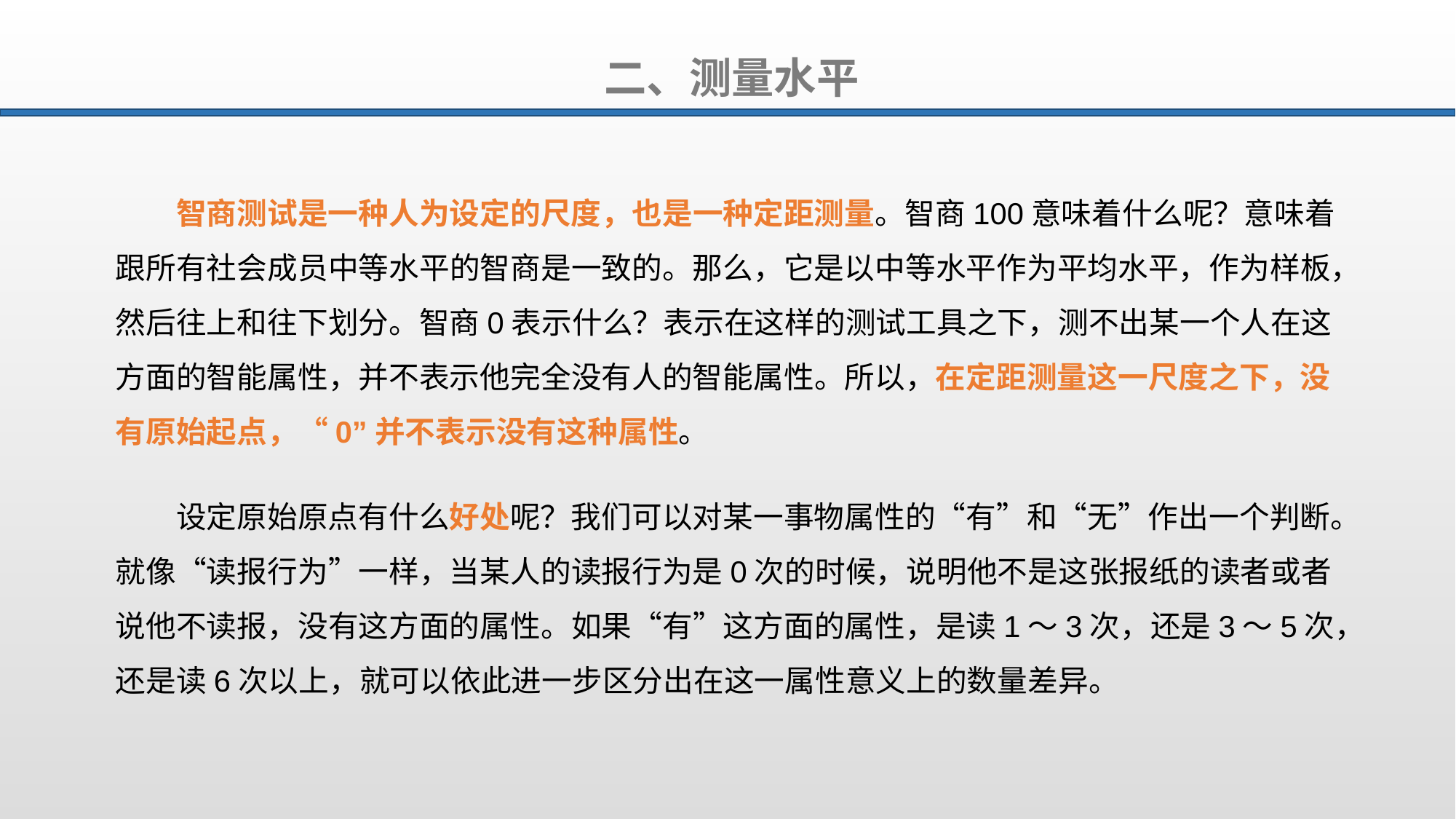

二、测量水平

智商测试是一种人为设定的尺度，也是一种定距测量。智商100意味着什么呢？意味着跟所有社会成员中等水平的智商是一致的。那么，它是以中等水平作为平均水平，作为样板，然后往上和往下划分。智商0表示什么？表示在这样的测试工具之下，测不出某一个人在这方面的智能属性，并不表示他完全没有人的智能属性。所以，在定距测量这一尺度之下，没有原始起点，“0”并不表示没有这种属性。
设定原始原点有什么好处呢？我们可以对某一事物属性的“有”和“无”作出一个判断。就像“读报行为”一样，当某人的读报行为是0次的时候，说明他不是这张报纸的读者或者说他不读报，没有这方面的属性。如果“有”这方面的属性，是读1～3次，还是3～5次，还是读6次以上，就可以依此进一步区分出在这一属性意义上的数量差异。